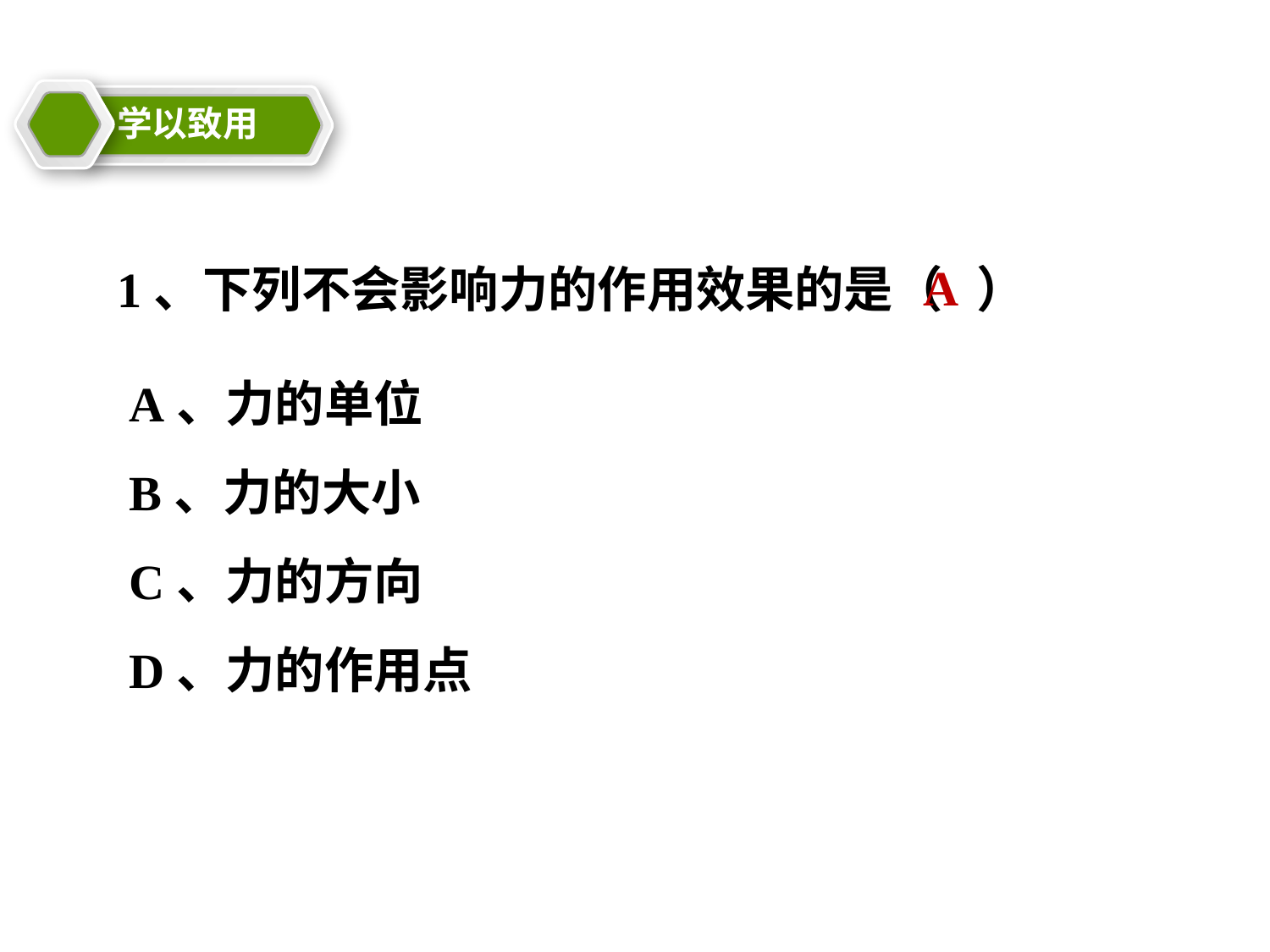

学以致用
教学目标
21cnjy.com

A
1、下列不会影响力的作用效果的是（   ）
A、力的单位
B、力的大小
C、力的方向
D、力的作用点